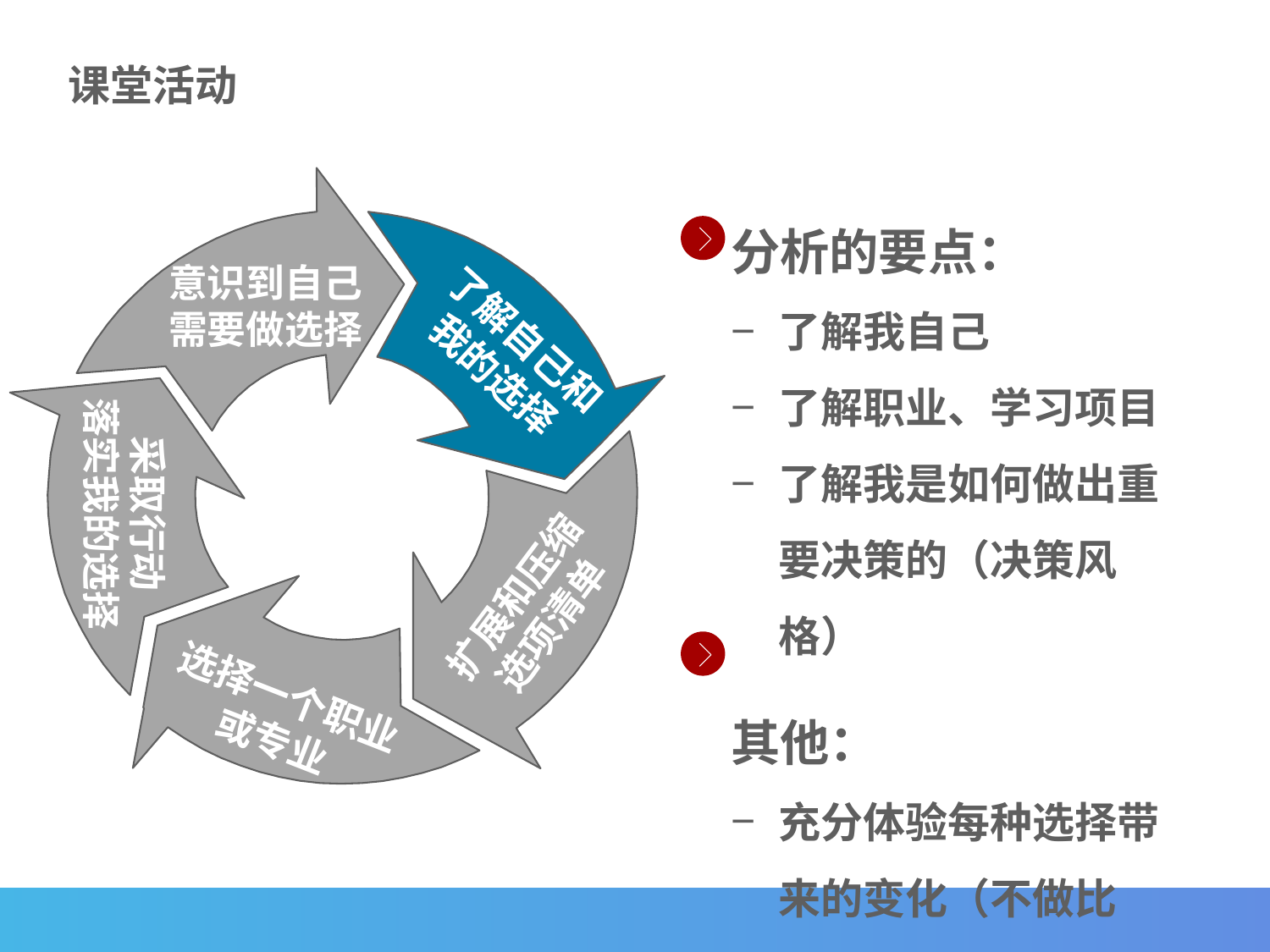

课堂活动

意识到自己
需要做选择
了解自己和
我的选择
采取行动
落实我的选择
扩展和压缩
选项清单
选择一个职业
或专业
分析的要点：
了解我自己
了解职业、学习项目
了解我是如何做出重要决策的（决策风格）
其他：
充分体验每种选择带来的变化（不做比较）